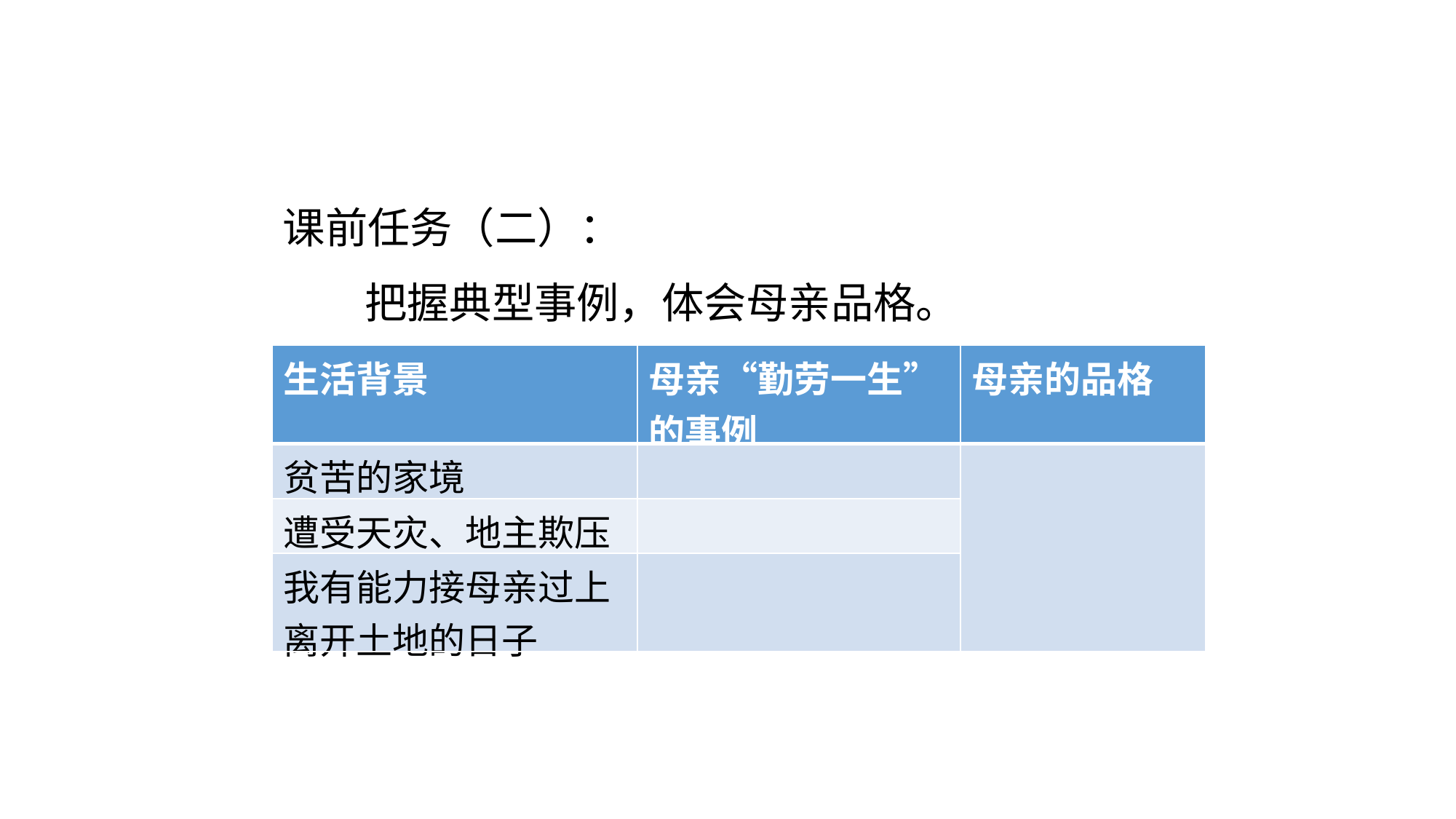

课前任务（二）：
把握典型事例，体会母亲品格。

| 生活背景 | 母亲“勤劳一生”的事例 | 母亲的品格 |
| --- | --- | --- |
| 贫苦的家境 |  |  |
| 遭受天灾、地主欺压 |  |  |
| 我有能力接母亲过上离开土地的日子 |  |  |